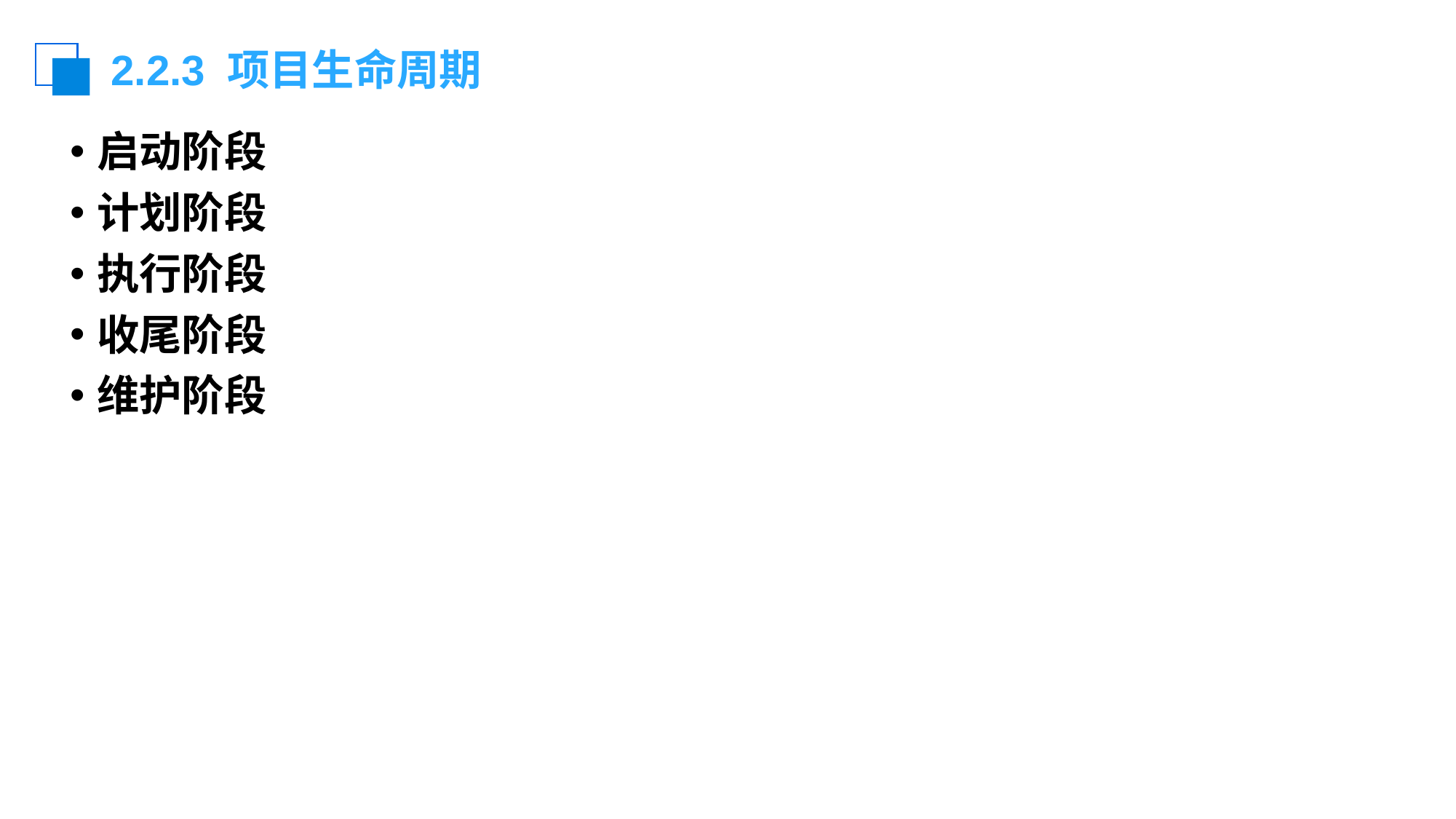

# 2.2.3 项目生命周期
启动阶段
计划阶段
执行阶段
收尾阶段
维护阶段